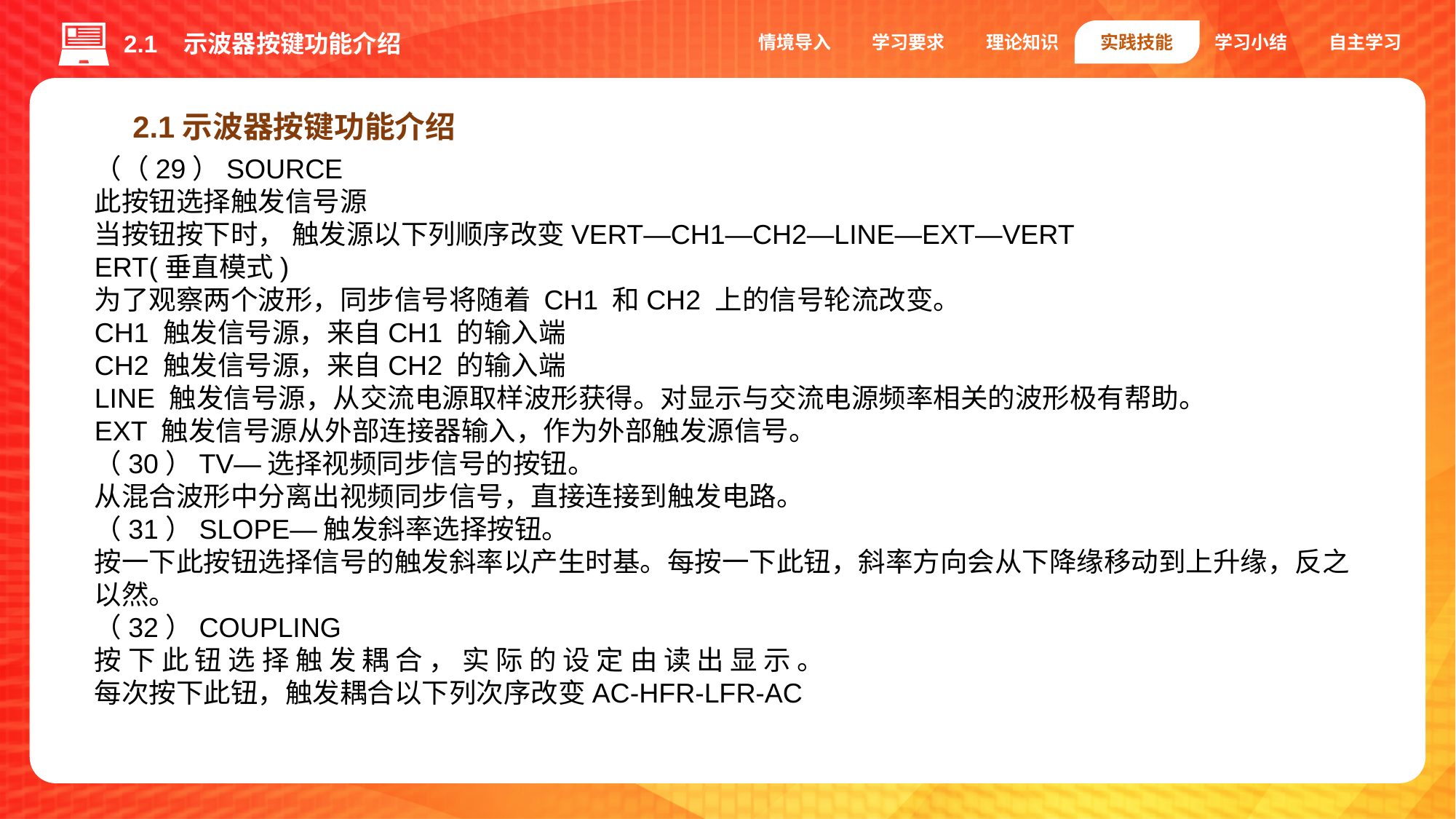

情境导入
学习要求
理论知识
实践技能
学习小结
自主学习

2.1   示波器按键功能介绍
2.1示波器按键功能介绍

（（29）SOURCE
此按钮选择触发信号源
当按钮按下时， 触发源以下列顺序改变VERT—CH1—CH2—LINE—EXT—VERT
ERT(垂直模式)
为了观察两个波形，同步信号将随着 CH1 和CH2 上的信号轮流改变。
CH1 触发信号源，来自CH1 的输入端
CH2 触发信号源，来自CH2 的输入端
LINE 触发信号源，从交流电源取样波形获得。对显示与交流电源频率相关的波形极有帮助。
EXT 触发信号源从外部连接器输入，作为外部触发源信号。
（30）TV—选择视频同步信号的按钮。
从混合波形中分离出视频同步信号，直接连接到触发电路。
（31）SLOPE—触发斜率选择按钮。
按一下此按钮选择信号的触发斜率以产生时基。每按一下此钮，斜率方向会从下降缘移动到上升缘，反之以然。
（32）COUPLING
按 下 此 钮 选 择 触 发 耦 合 ， 实 际 的 设 定 由 读 出 显 示 。
每次按下此钮，触发耦合以下列次序改变AC-HFR-LFR-AC